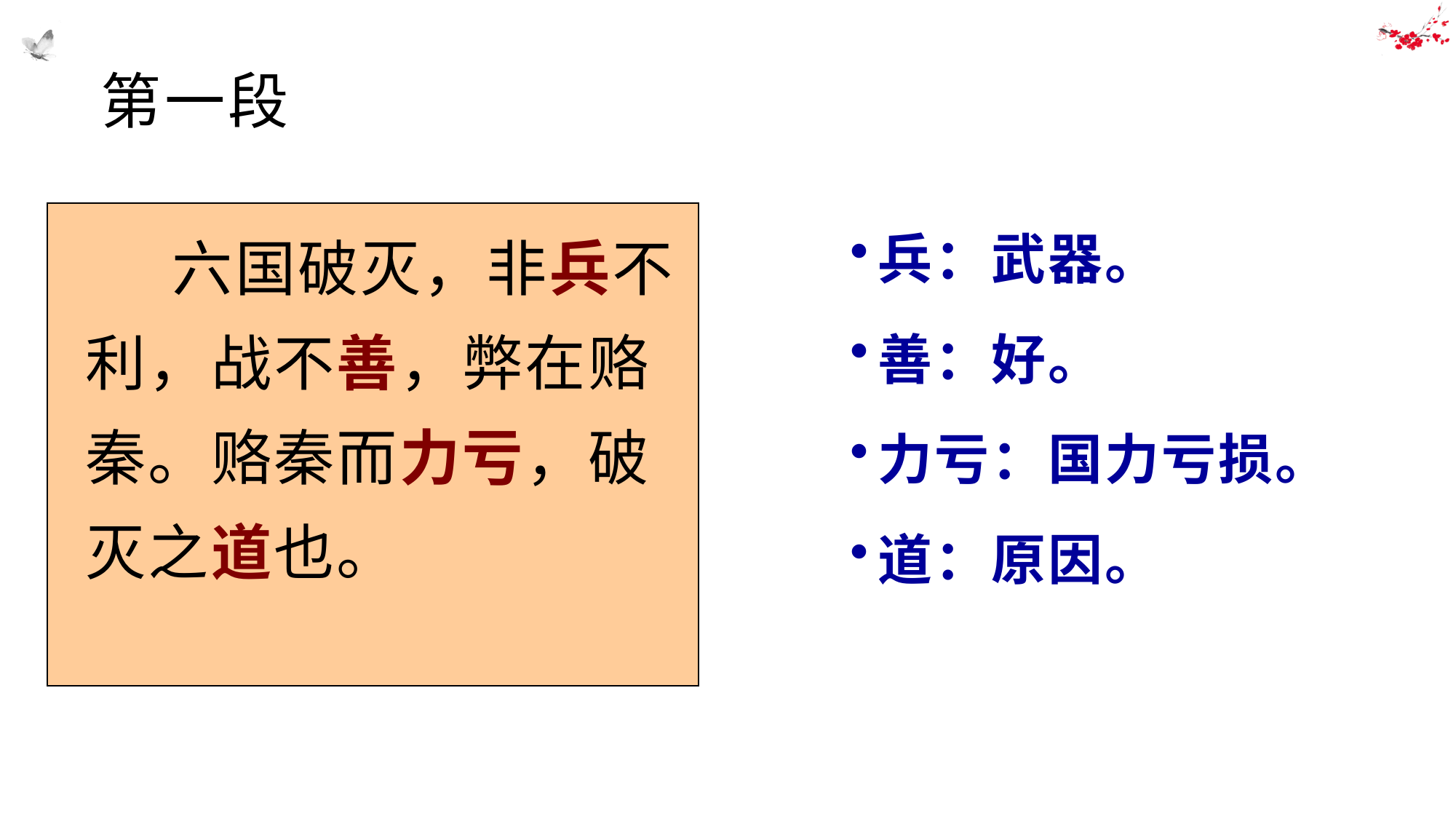

# 第一段
兵：武器。
善：好。
力亏：国力亏损。
道：原因。
              六国破灭，非兵不利，战不善，弊在赂秦。赂秦而力亏，破灭之道也。